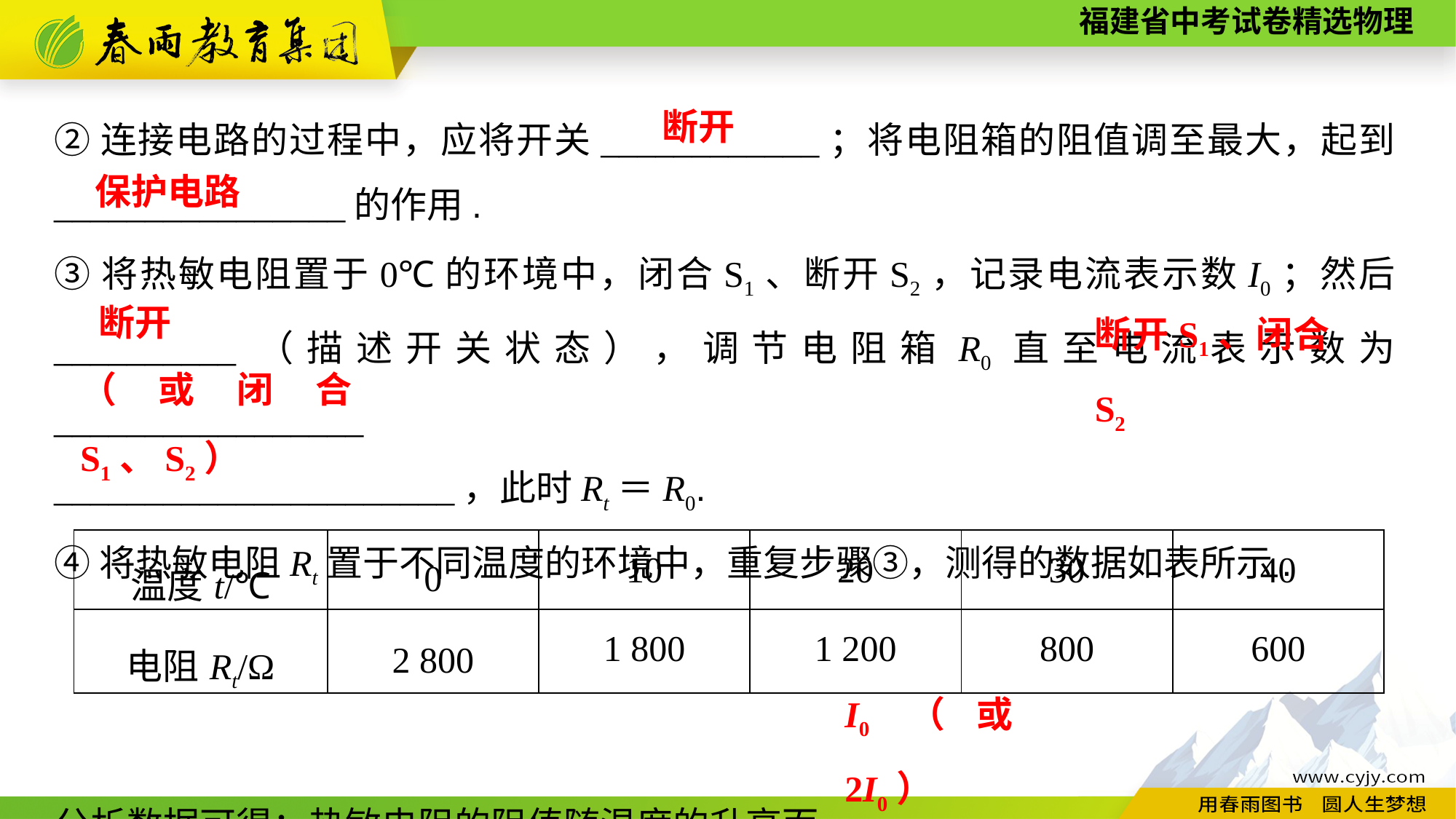

②连接电路的过程中，应将开关____________；将电阻箱的阻值调至最大，起到________________的作用.
③将热敏电阻置于0℃的环境中，闭合S1、断开S2，记录电流表示数I0；然后__________（描述开关状态），调节电阻箱R0直至电流表示数为_________________
______________________，此时Rt＝R0.
④将热敏电阻Rt置于不同温度的环境中，重复步骤③，测得的数据如表所示.

分析数据可得：热敏电阻的阻值随温度的升高而____________.
断开
保护电路
断开S1、闭合S2
断开
（或闭合S1、S2）
| 温度t/℃ | 0 | 10 | 20 | 30 | 40 |
| --- | --- | --- | --- | --- | --- |
| 电阻Rt/Ω | 2 800 | 1 800 | 1 200 | 800 | 600 |
I0（或2I0）